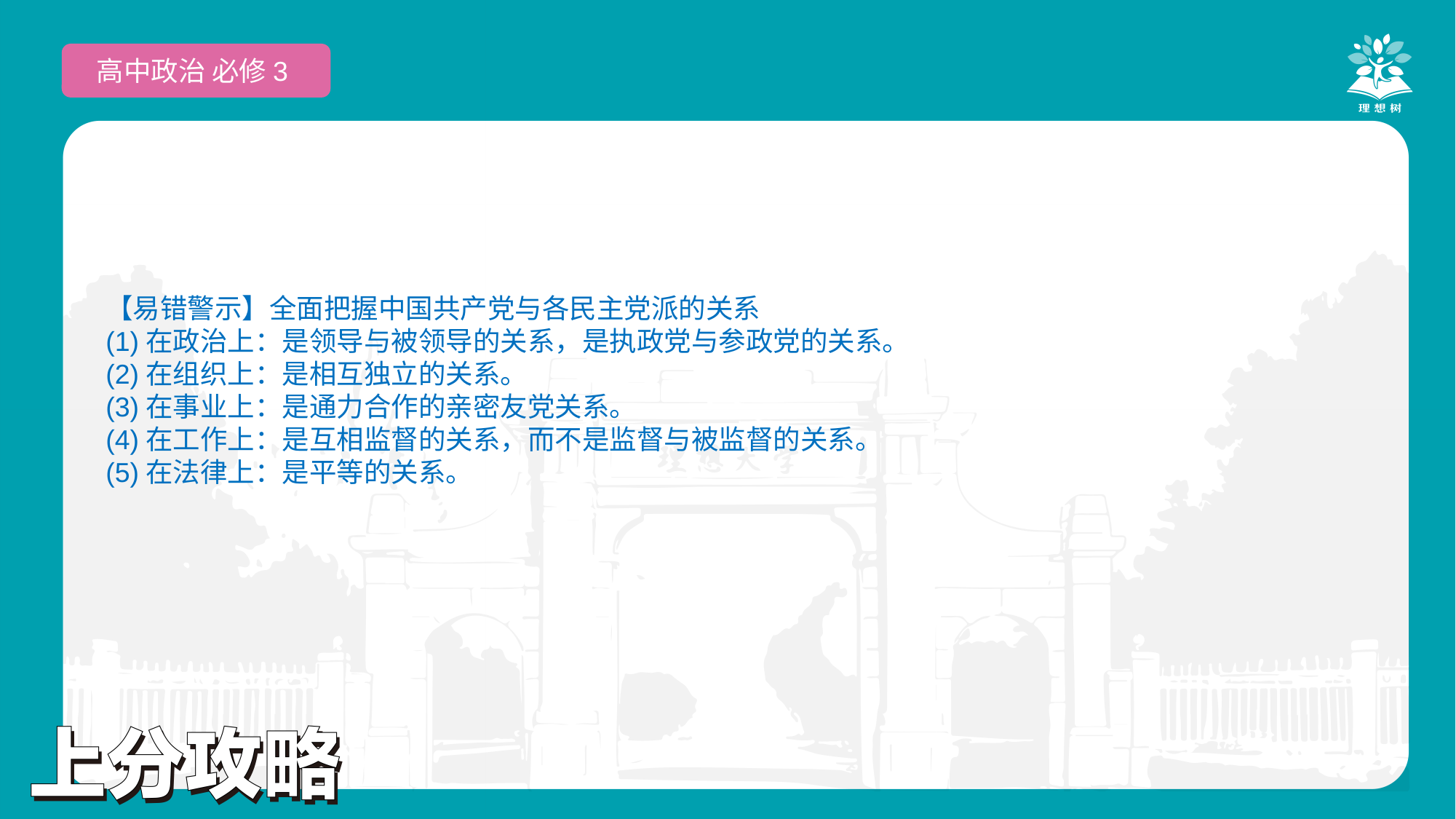

高中政治 必修3
【易错警示】全面把握中国共产党与各民主党派的关系
(1)在政治上：是领导与被领导的关系，是执政党与参政党的关系。
(2)在组织上：是相互独立的关系。
(3)在事业上：是通力合作的亲密友党关系。
(4)在工作上：是互相监督的关系，而不是监督与被监督的关系。
(5)在法律上：是平等的关系。